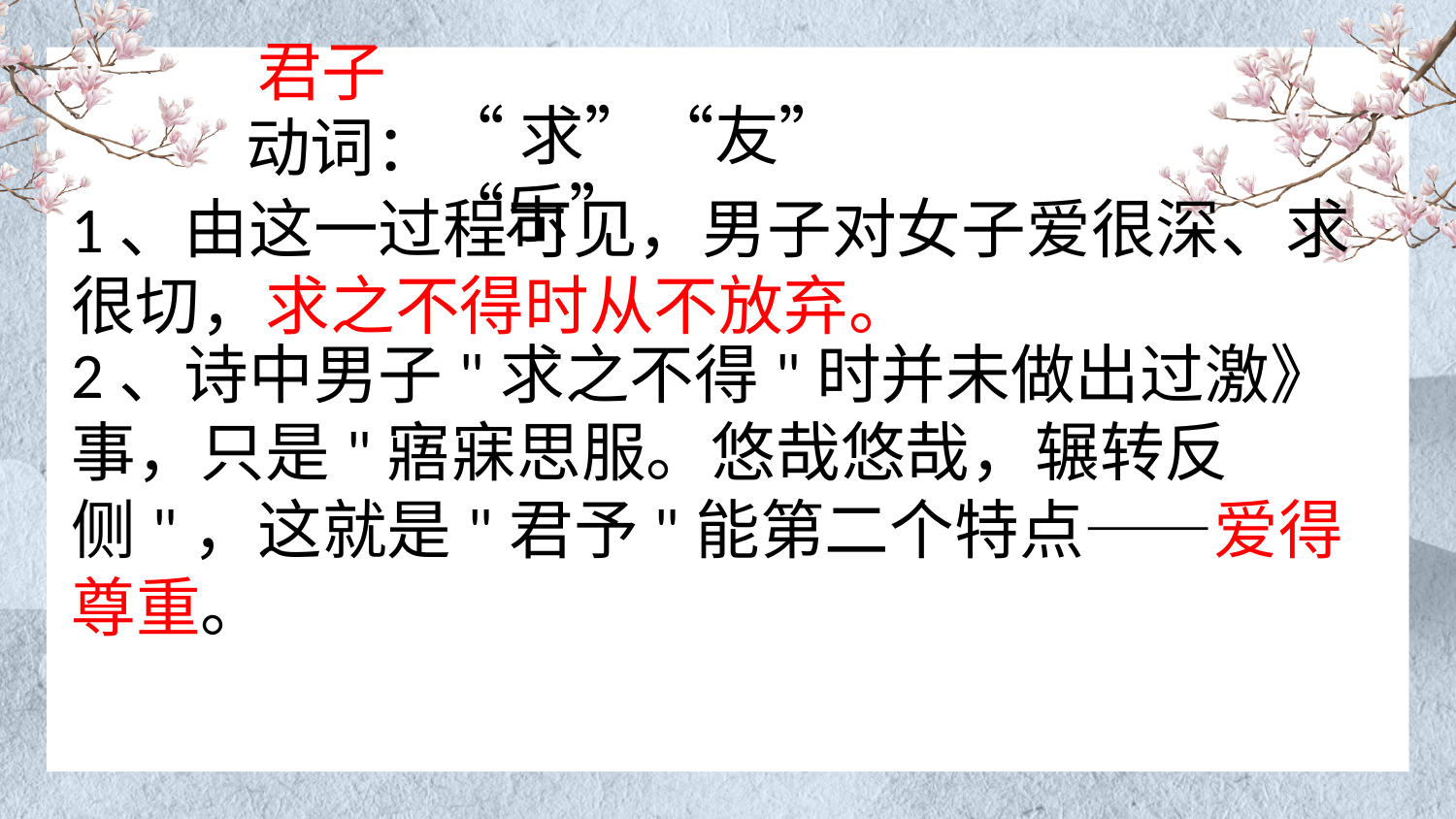

君子
“求”“友”“乐”
动词：
1、由这一过程可见，男子对女子爱很深、求很切，求之不得时从不放弃。
壹
2、诗中男子"求之不得"时并未做出过激》事，只是"寤寐思服。悠哉悠哉，辗转反侧"，这就是"君予"能第二个特点——爱得尊重。
陆